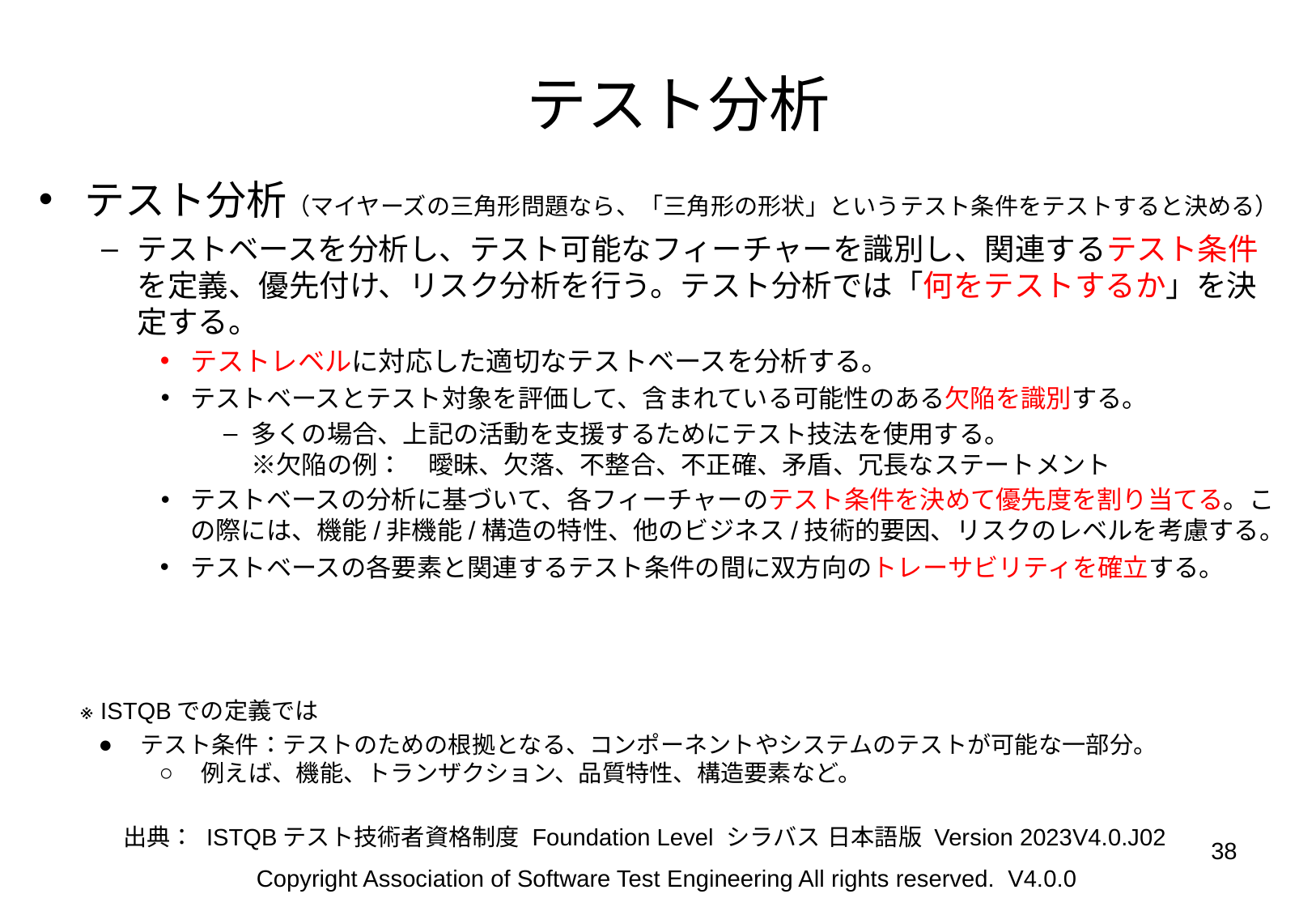

# テスト分析
テスト分析（マイヤーズの三角形問題なら、「三角形の形状」というテスト条件をテストすると決める）
テストベースを分析し、テスト可能なフィーチャーを識別し、関連するテスト条件を定義、優先付け、リスク分析を行う。テスト分析では「何をテストするか」を決定する。
テストレベルに対応した適切なテストベースを分析する。
テストベースとテスト対象を評価して、含まれている可能性のある欠陥を識別する。
多くの場合、上記の活動を支援するためにテスト技法を使用する。
※欠陥の例：　曖昧、欠落、不整合、不正確、矛盾、冗長なステートメント
テストベースの分析に基づいて、各フィーチャーのテスト条件を決めて優先度を割り当てる。この際には、機能/非機能/構造の特性、他のビジネス/技術的要因、リスクのレベルを考慮する。
テストベースの各要素と関連するテスト条件の間に双方向のトレーサビリティを確立する。
※ ISTQBでの定義では
テスト条件：テストのための根拠となる、コンポーネントやシステムのテストが可能な一部分。
例えば、機能、トランザクション、品質特性、構造要素など。
出典： ISTQBテスト技術者資格制度 Foundation Level シラバス 日本語版 Version 2023V4.0.J02
38
Copyright Association of Software Test Engineering All rights reserved.  V4.0.0